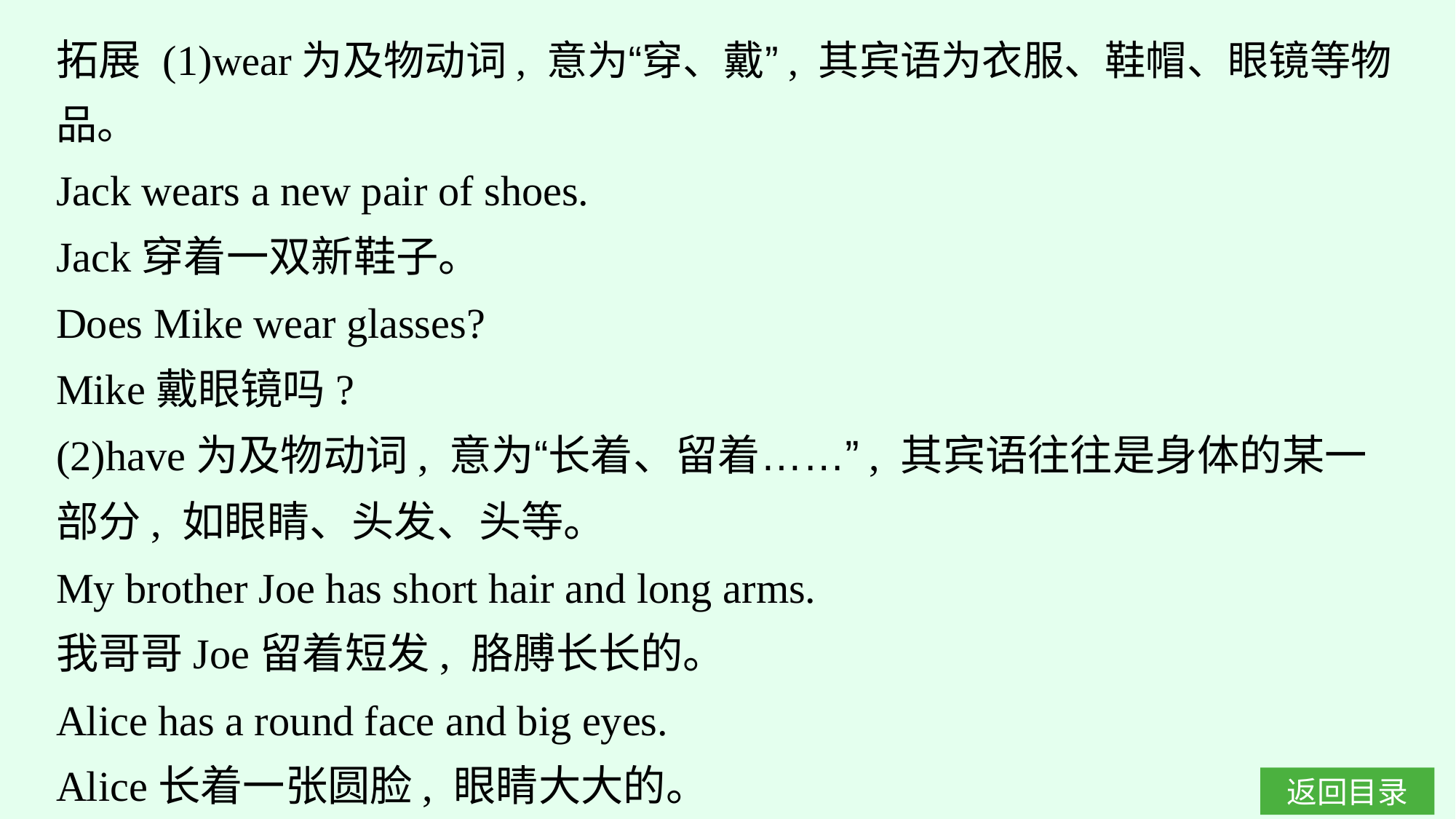

拓展 (1)wear为及物动词, 意为“穿、戴”, 其宾语为衣服、鞋帽、眼镜等物品。
Jack wears a new pair of shoes.
Jack穿着一双新鞋子。
Does Mike wear glasses?
Mike戴眼镜吗?
(2)have为及物动词, 意为“长着、留着……”, 其宾语往往是身体的某一部分, 如眼睛、头发、头等。
My brother Joe has short hair and long arms.
我哥哥Joe留着短发, 胳膊长长的。
Alice has a round face and big eyes.
Alice长着一张圆脸, 眼睛大大的。